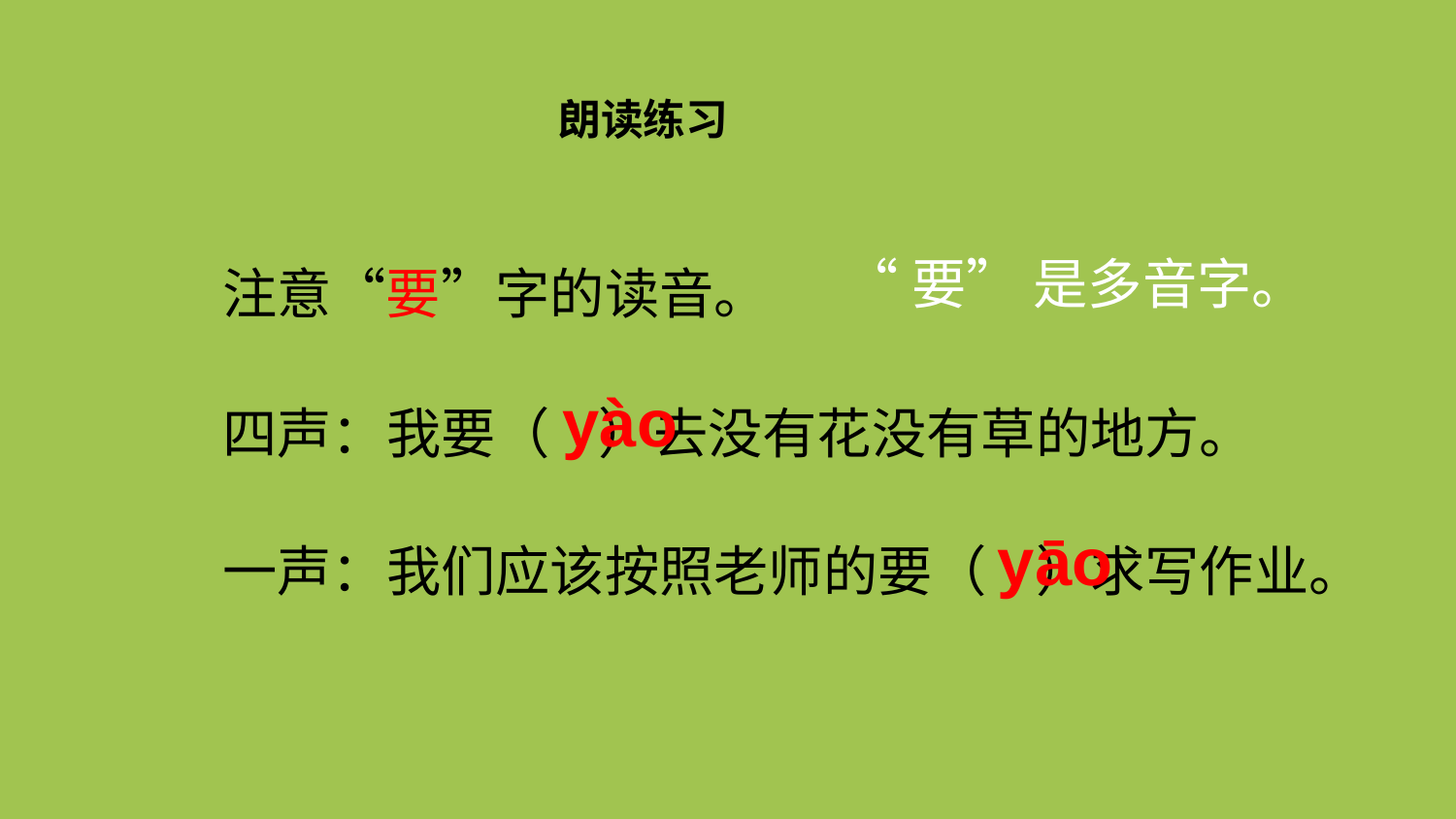

朗读练习

“要” 是多音字。
注意“要”字的读音。
四声：我要（    ）去没有花没有草的地方。
yào
一声：我们应该按照老师的要（    ）求写作业。
yāo